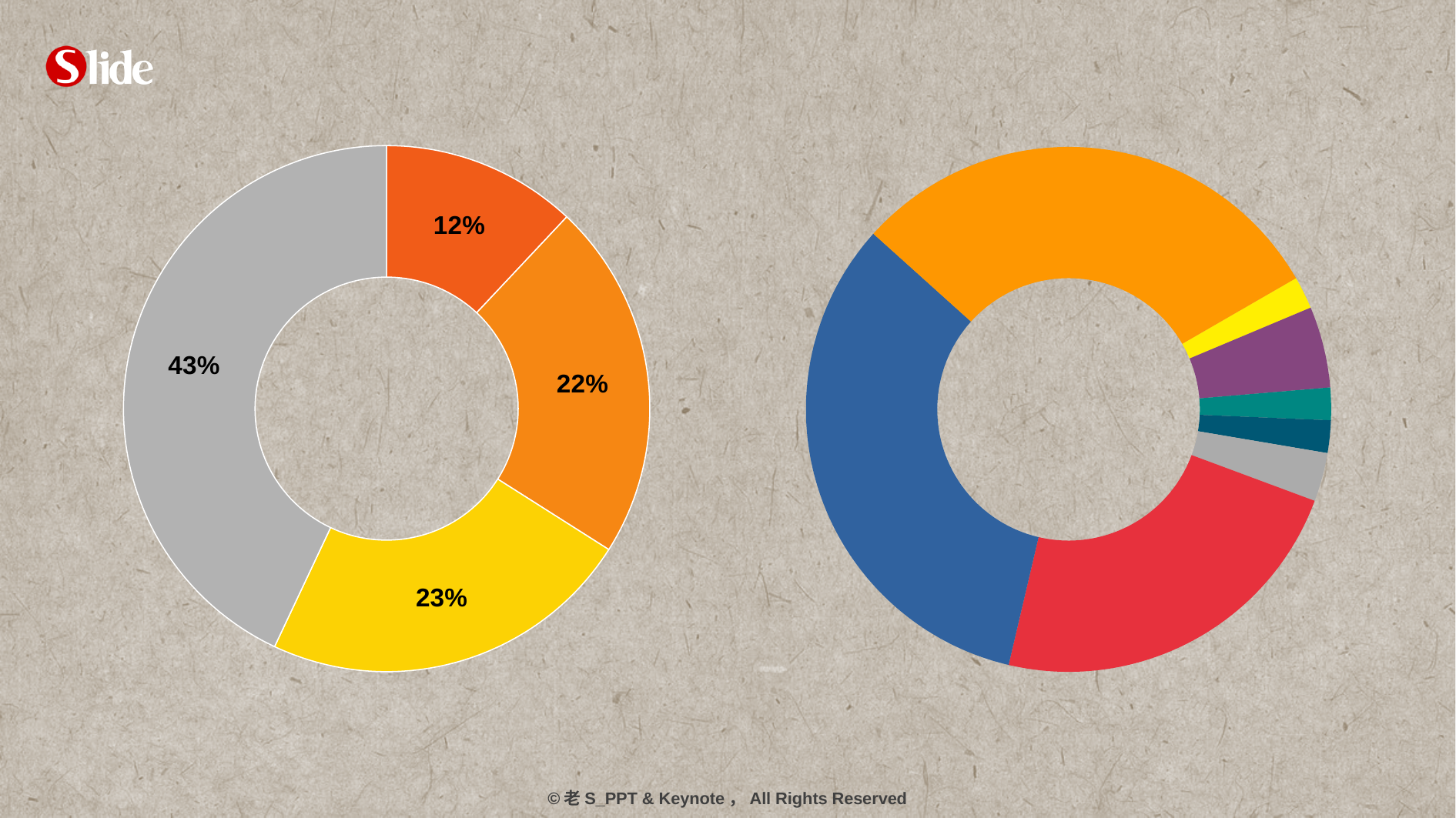

### Chart

| Category | 列1 |
|---|---|
| A | 12.0 |
| B | 22.0 |
| C | 23.0 |

### Chart

| Category | 列1 |
|---|---|
| A | 2.0 |
| B | 5.0 |
| C | 2.0 |